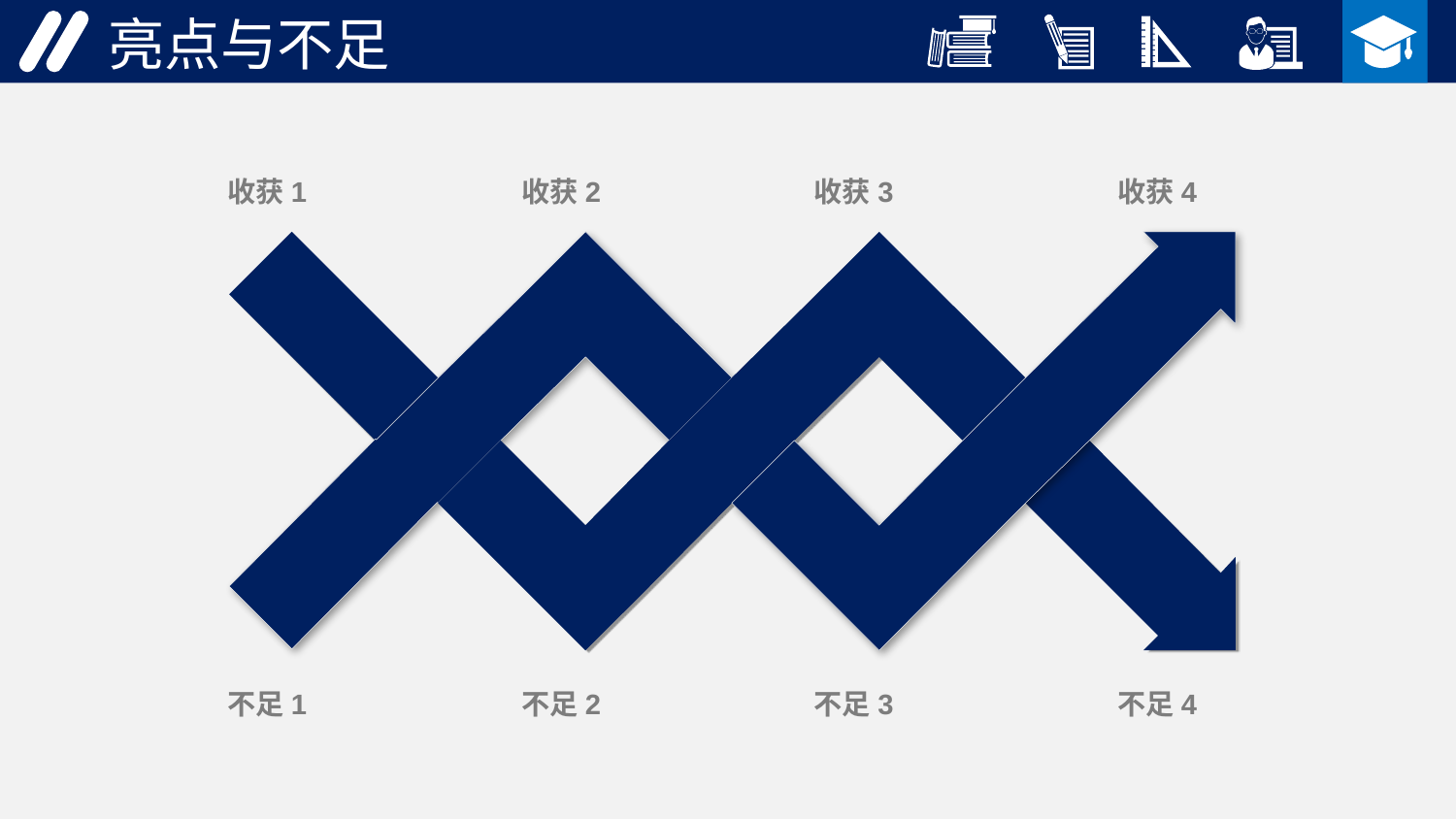

亮点与不足
收获1
收获2
收获3
收获4

不足1
不足2
不足3
不足4